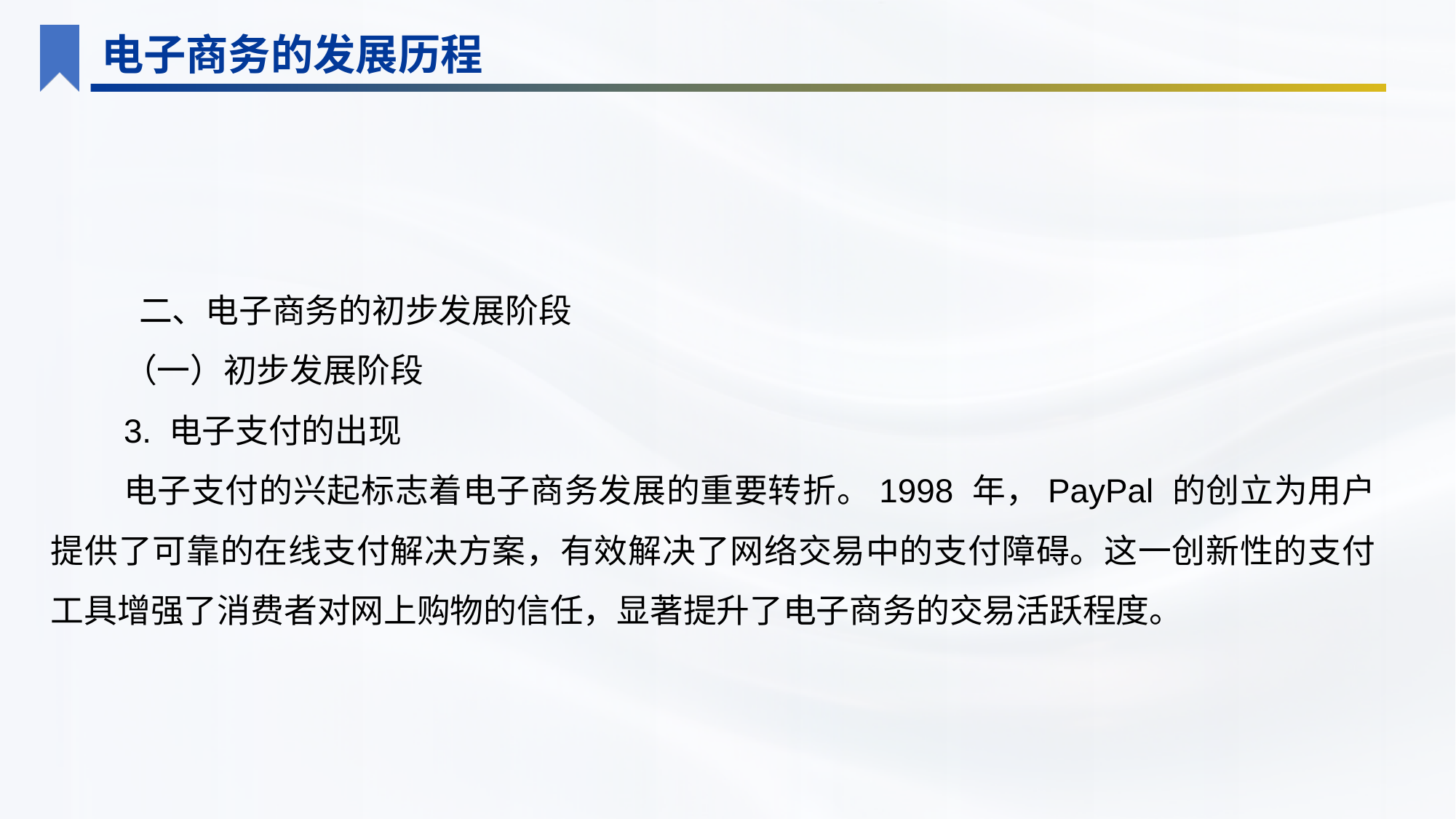

电子商务的发展历程
 二、电子商务的初步发展阶段
（一）初步发展阶段
3. 电子支付的出现
电子支付的兴起标志着电子商务发展的重要转折。1998 年，PayPal 的创立为用户提供了可靠的在线支付解决方案，有效解决了网络交易中的支付障碍。这一创新性的支付工具增强了消费者对网上购物的信任，显著提升了电子商务的交易活跃程度。